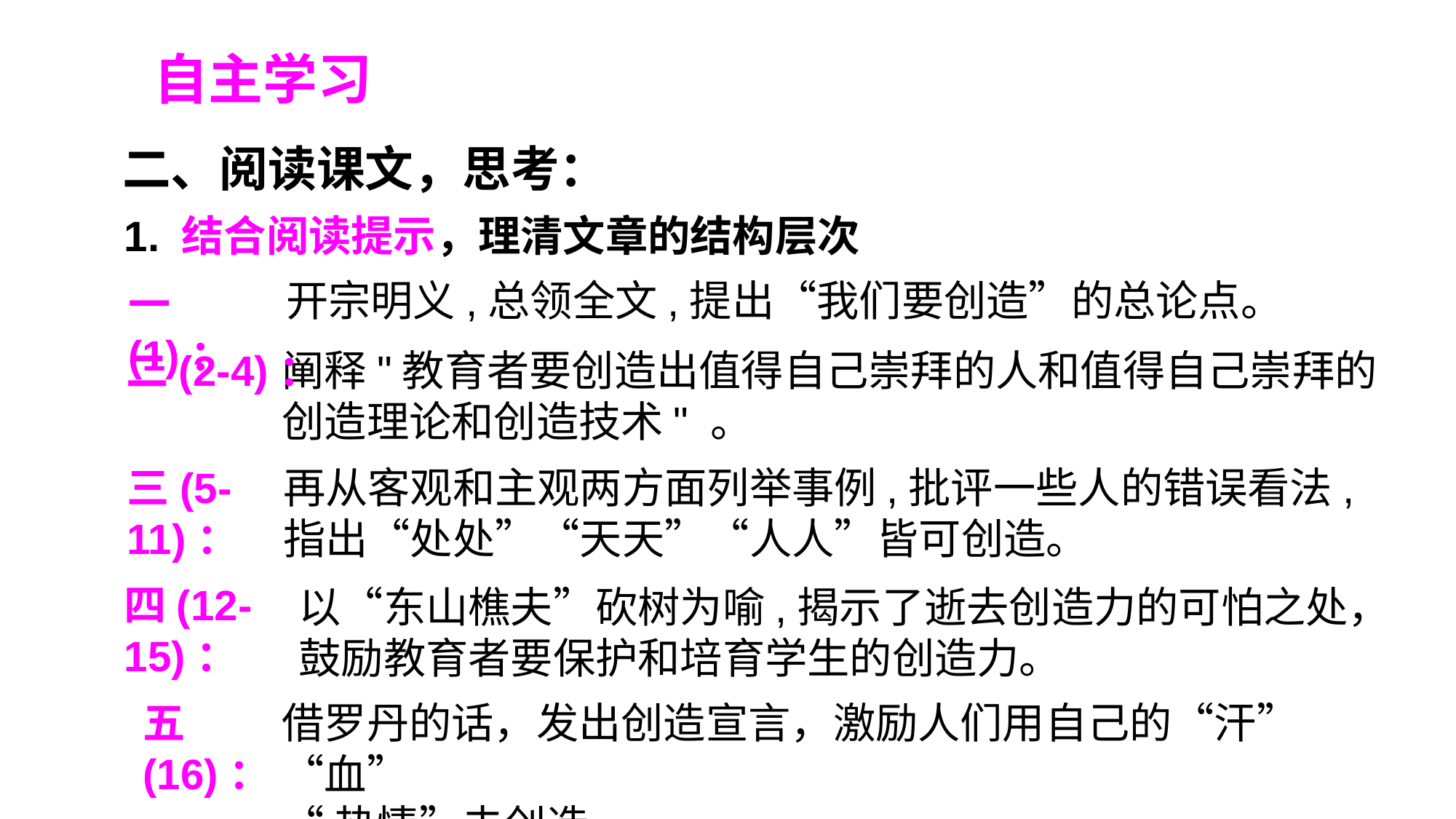

自主学习
二、阅读课文，思考：
1. 结合阅读提示，理清文章的结构层次
开宗明义,总领全文,提出“我们要创造”的总论点。
一(1)：
二(2-4)：
阐释"教育者要创造出值得自己崇拜的人和值得自己崇拜的创造理论和创造技术" 。
三(5-11)：
再从客观和主观两方面列举事例,批评一些人的错误看法,指出“处处”“天天”“人人”皆可创造。
四(12-15)：
以“东山樵夫”砍树为喻,揭示了逝去创造力的可怕之处，鼓励教育者要保护和培育学生的创造力。
五(16)：
借罗丹的话，发出创造宣言，激励人们用自己的“汗”“血”
“热情”去创造。